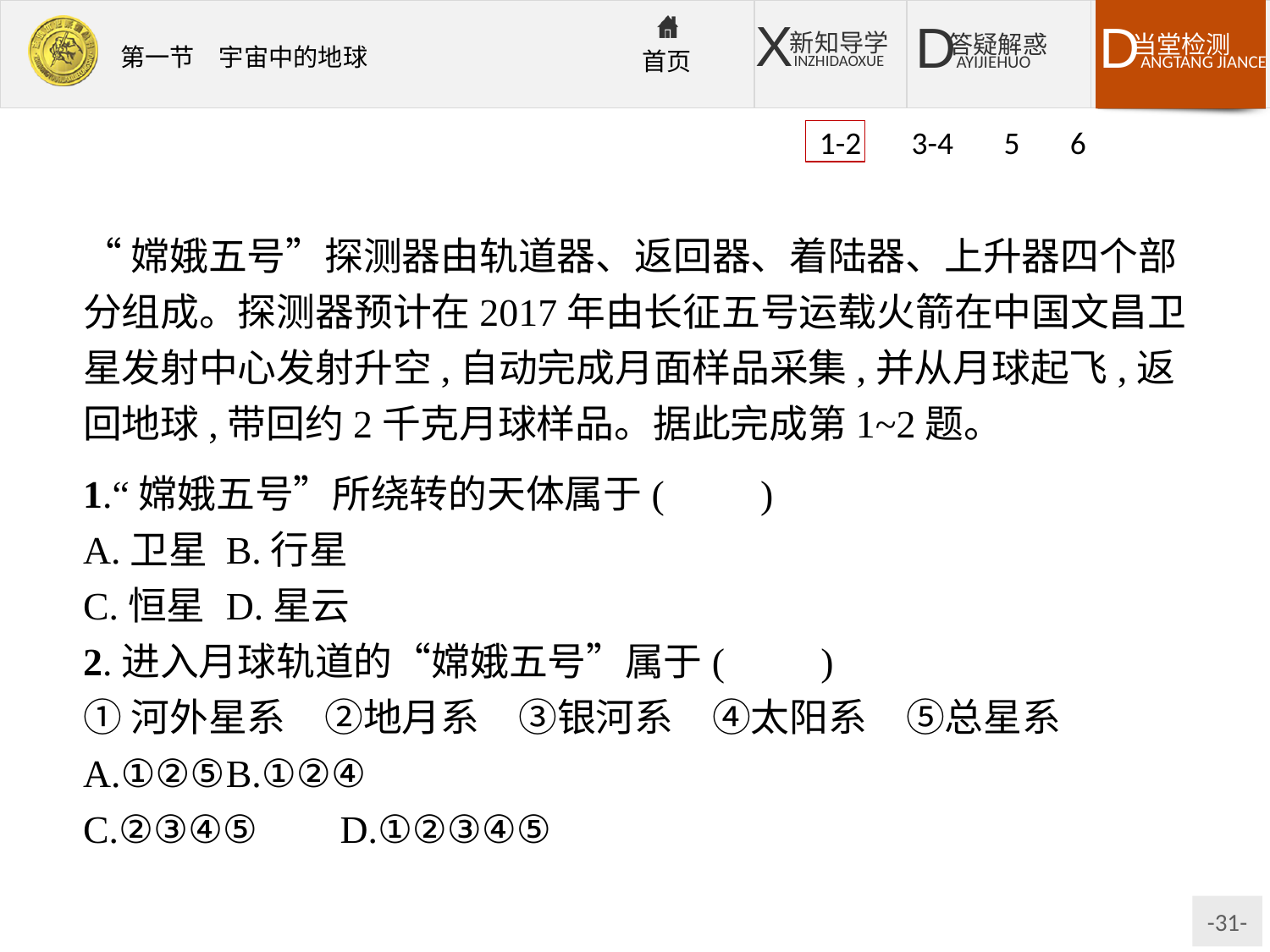

1-2       3-4       5       6

“嫦娥五号”探测器由轨道器、返回器、着陆器、上升器四个部分组成。探测器预计在2017年由长征五号运载火箭在中国文昌卫星发射中心发射升空,自动完成月面样品采集,并从月球起飞,返回地球,带回约2千克月球样品。据此完成第1~2题。
1.“嫦娥五号”所绕转的天体属于(　　)
A.卫星	B.行星
C.恒星	D.星云
2.进入月球轨道的“嫦娥五号”属于(　　)
①河外星系　②地月系　③银河系　④太阳系　⑤总星系
A.①②⑤	B.①②④
C.②③④⑤	D.①②③④⑤